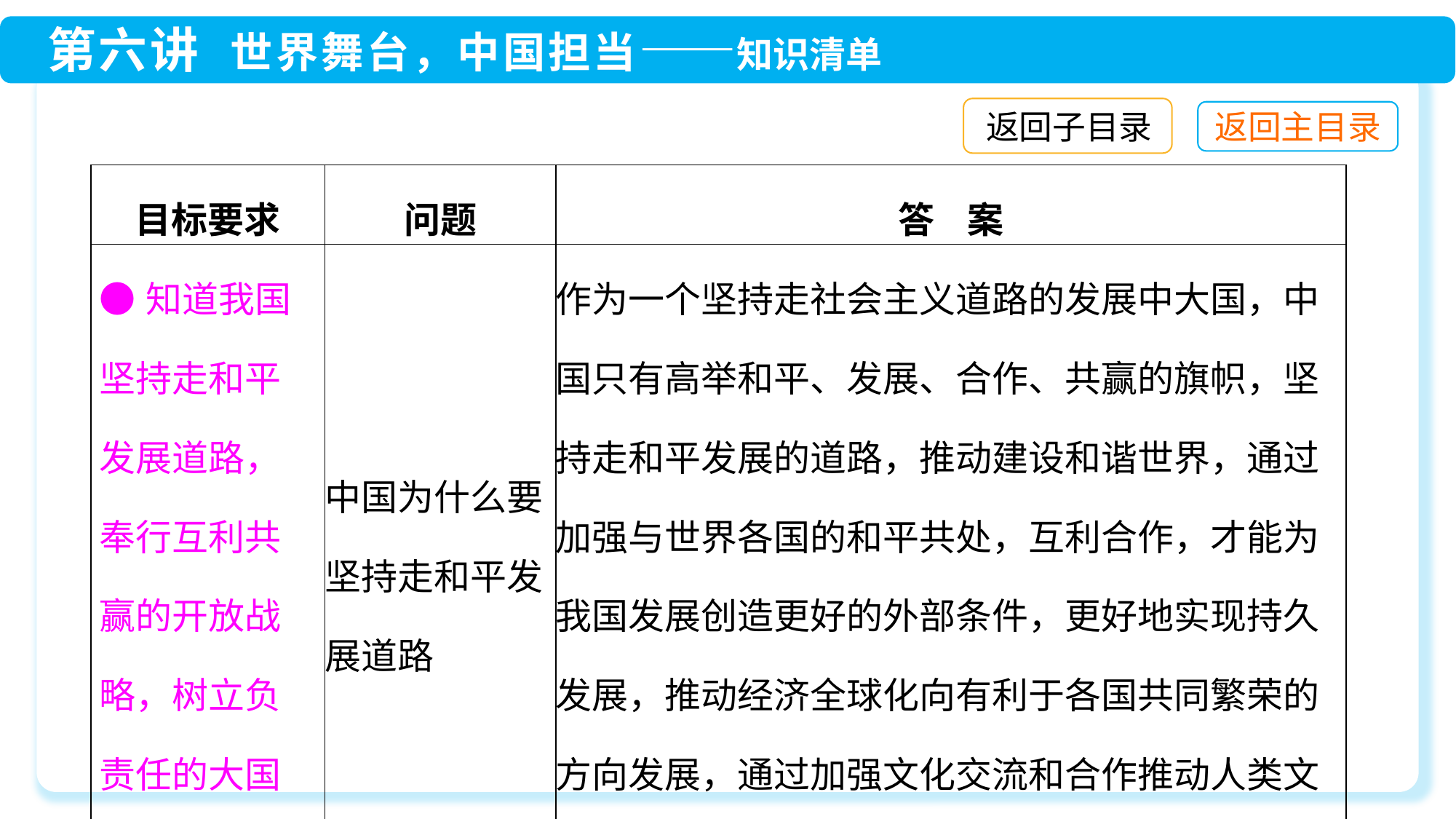

返回子目录
| 目标要求 | 问题 | 答 案 |
| --- | --- | --- |
| ●知道我国坚持走和平发展道路，奉行互利共赢的开放战略，树立负责任的大国形象 | 中国为什么要坚持走和平发展道路 | 作为一个坚持走社会主义道路的发展中大国，中国只有高举和平、发展、合作、共赢的旗帜，坚持走和平发展的道路，推动建设和谐世界，通过加强与世界各国的和平共处，互利合作，才能为我国发展创造更好的外部条件，更好地实现持久发展，推动经济全球化向有利于各国共同繁荣的方向发展，通过加强文化交流和合作推动人类文明的进步 |